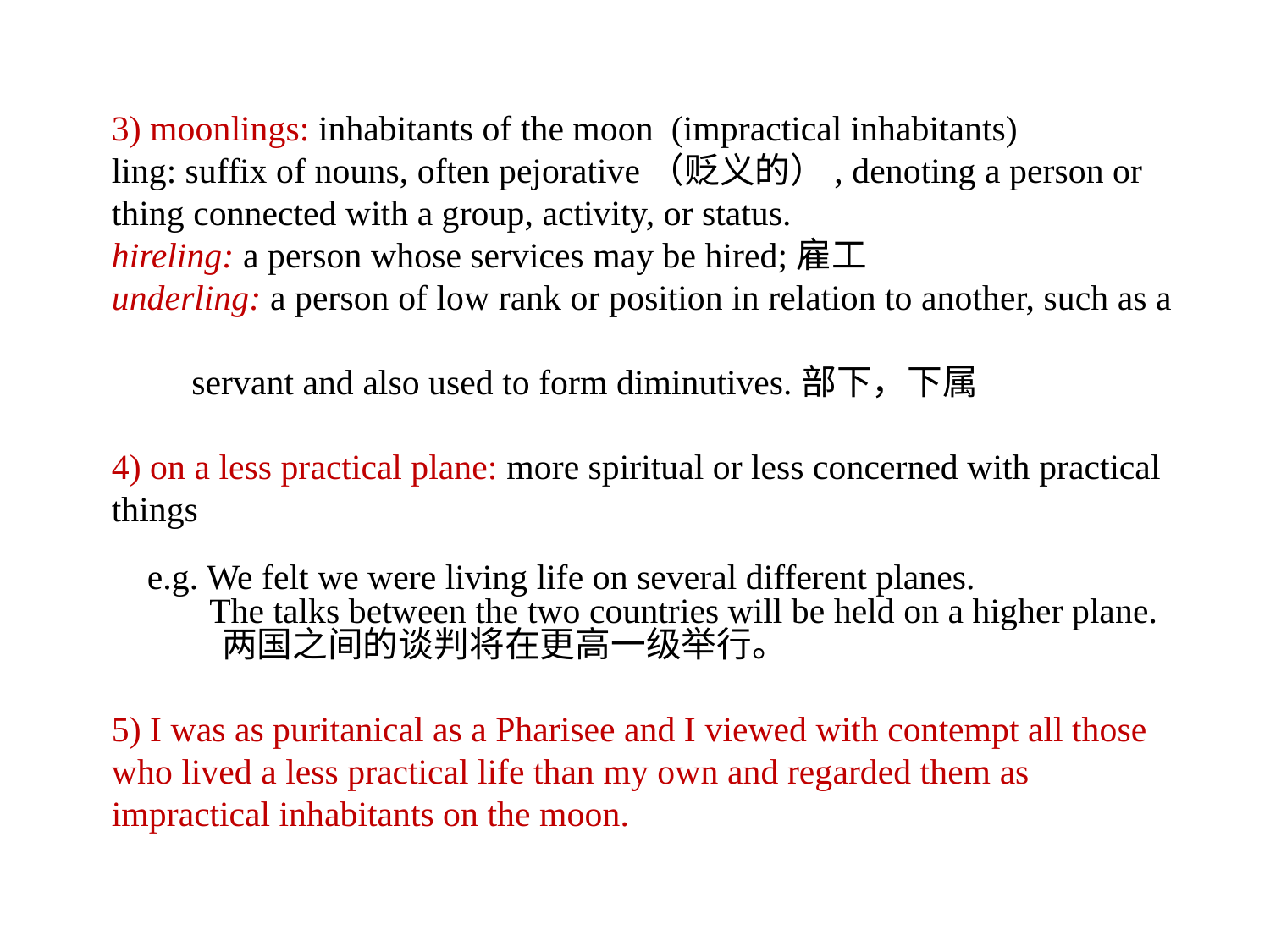

3) moonlings: inhabitants of the moon  (impractical inhabitants)
ling: suffix of nouns, often pejorative（贬义的）, denoting a person or thing connected with a group, activity, or status.
hireling: a person whose services may be hired;雇工
underling: a person of low rank or position in relation to another, such as a
         servant and also used to form diminutives.部下，下属

4) on a less practical plane: more spiritual or less concerned with practical things

    e.g. We felt we were living life on several different planes.
           The talks between the two countries will be held on a higher plane.
             两国之间的谈判将在更高一级举行。

5) I was as puritanical as a Pharisee and I viewed with contempt all those who lived a less practical life than my own and regarded them as impractical inhabitants on the moon.